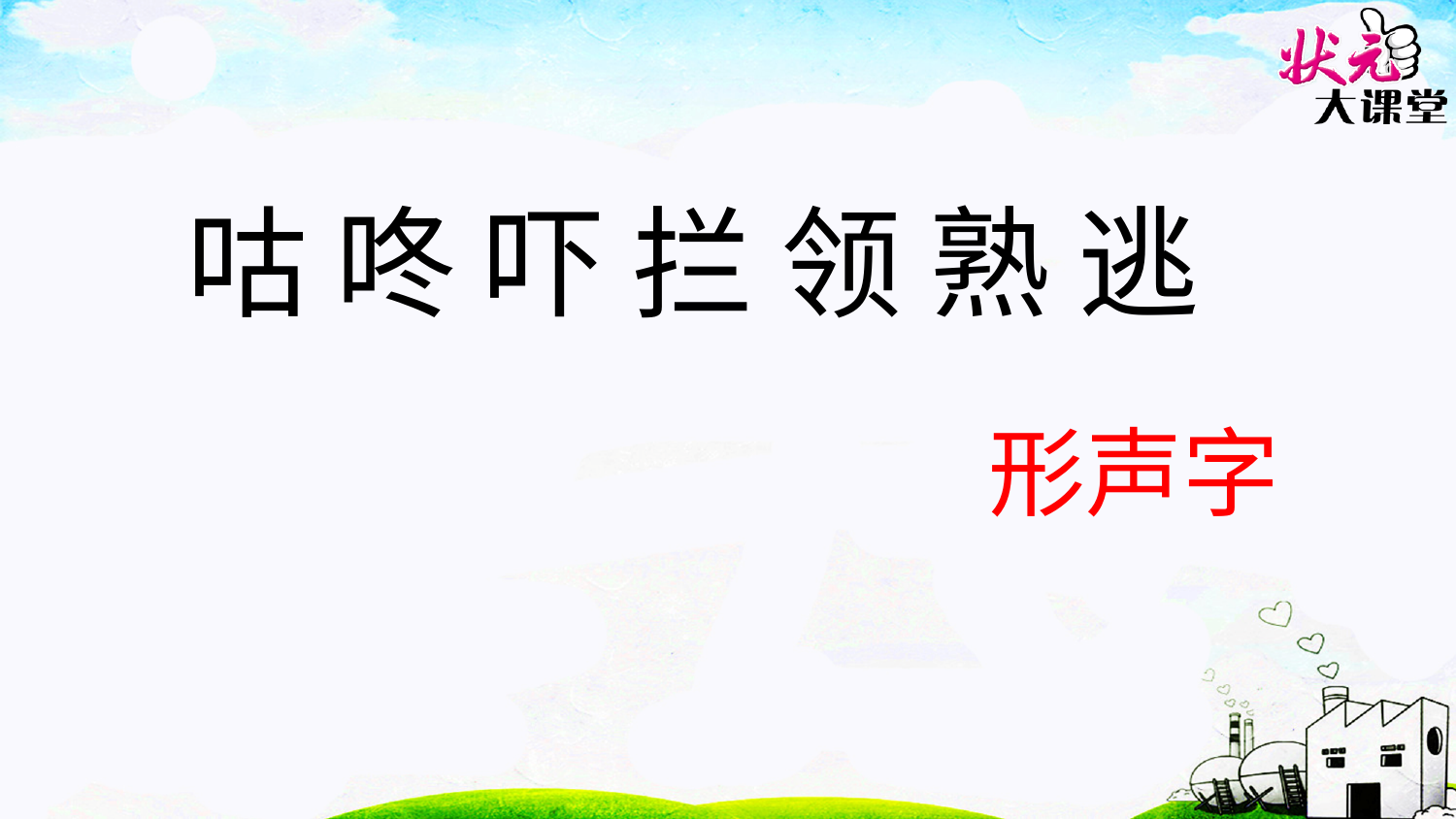

咕 咚 吓 拦 领 熟 逃
形声字